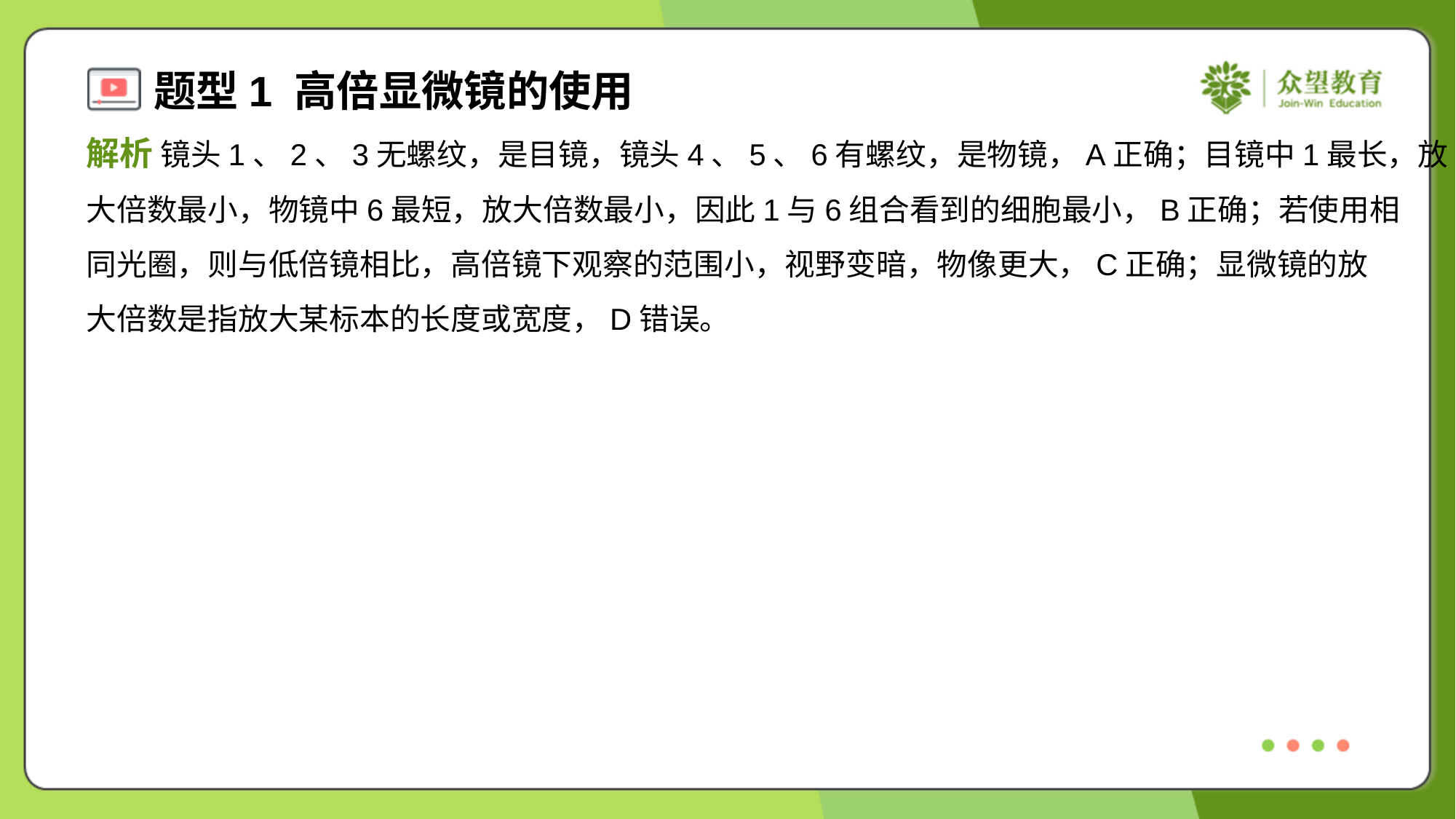

解析 镜头1、2、3无螺纹，是目镜，镜头4、5、6有螺纹，是物镜，A正确；目镜中1最长，放
大倍数最小，物镜中6最短，放大倍数最小，因此1与6组合看到的细胞最小，B正确；若使用相
同光圈，则与低倍镜相比，高倍镜下观察的范围小，视野变暗，物像更大，C正确；显微镜的放
大倍数是指放大某标本的长度或宽度，D错误。